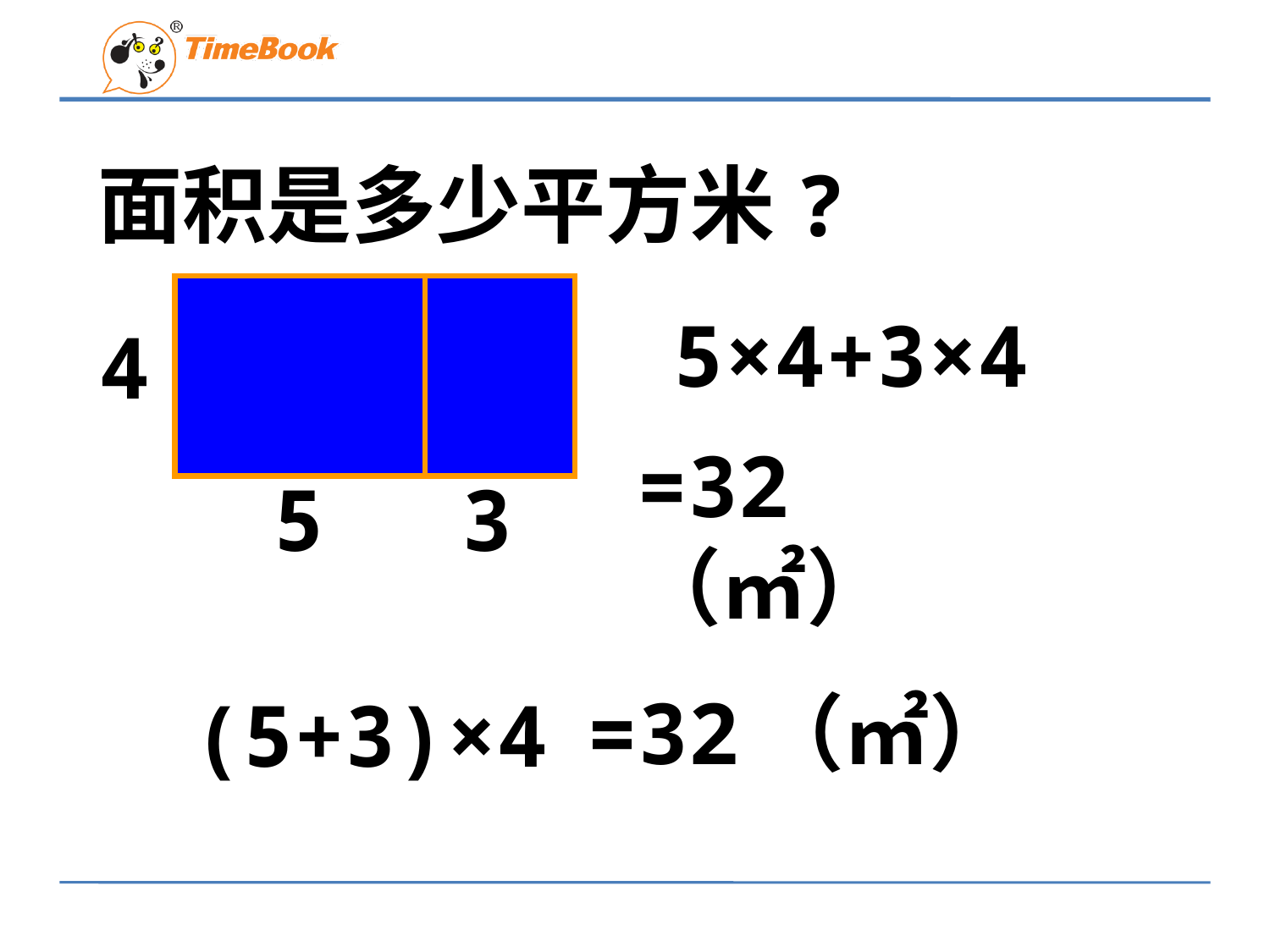

面积是多少平方米?

5×4+3×4
4
=32（㎡）
5
3
=32（㎡）
(5+3)×4